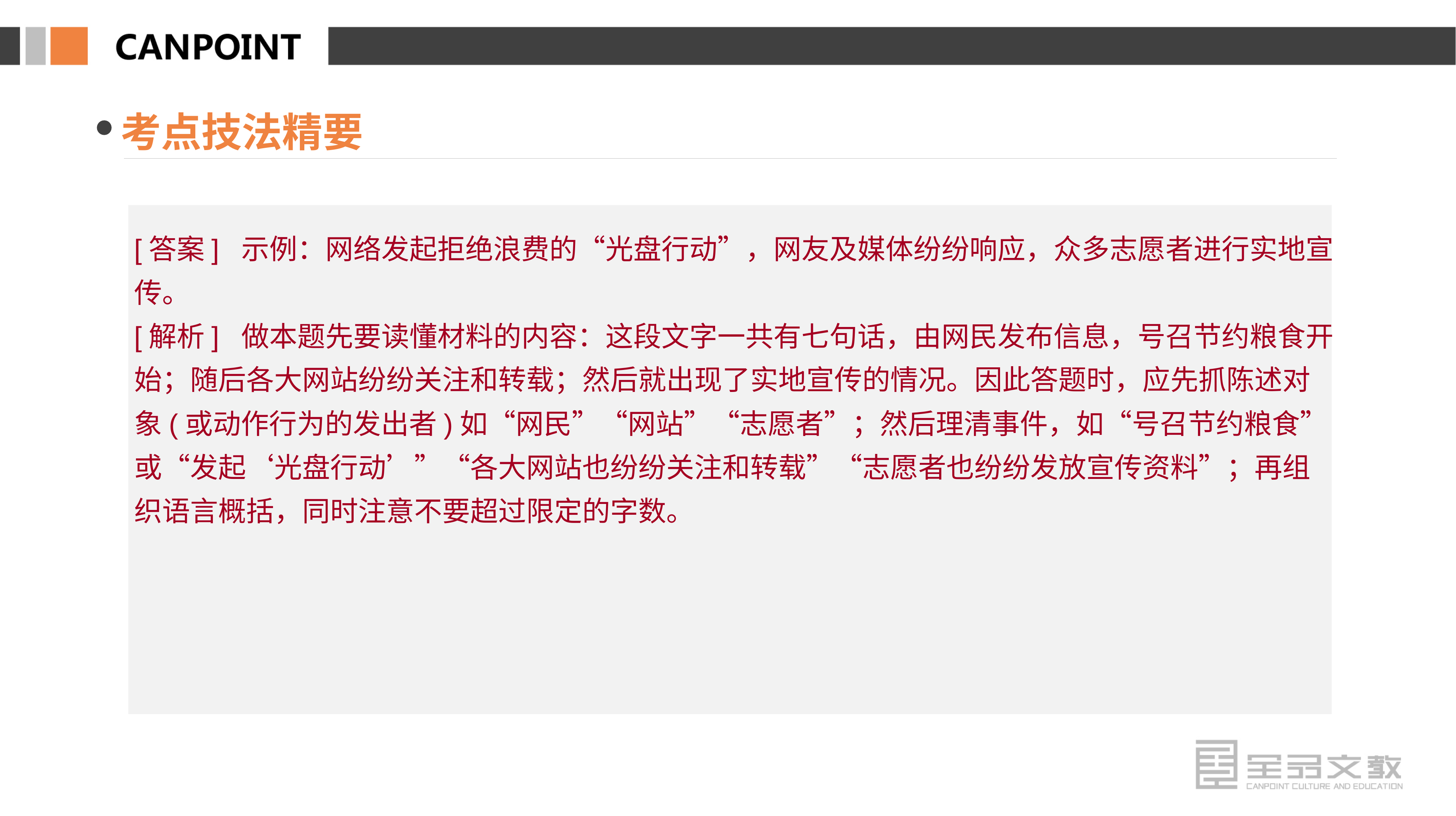

考点技法精要

[答案]  示例：网络发起拒绝浪费的“光盘行动”，网友及媒体纷纷响应，众多志愿者进行实地宣传。
[解析]  做本题先要读懂材料的内容：这段文字一共有七句话，由网民发布信息，号召节约粮食开始；随后各大网站纷纷关注和转载；然后就出现了实地宣传的情况。因此答题时，应先抓陈述对象(或动作行为的发出者)如“网民”“网站”“志愿者”；然后理清事件，如“号召节约粮食”或“发起‘光盘行动’”“各大网站也纷纷关注和转载”“志愿者也纷纷发放宣传资料”；再组织语言概括，同时注意不要超过限定的字数。